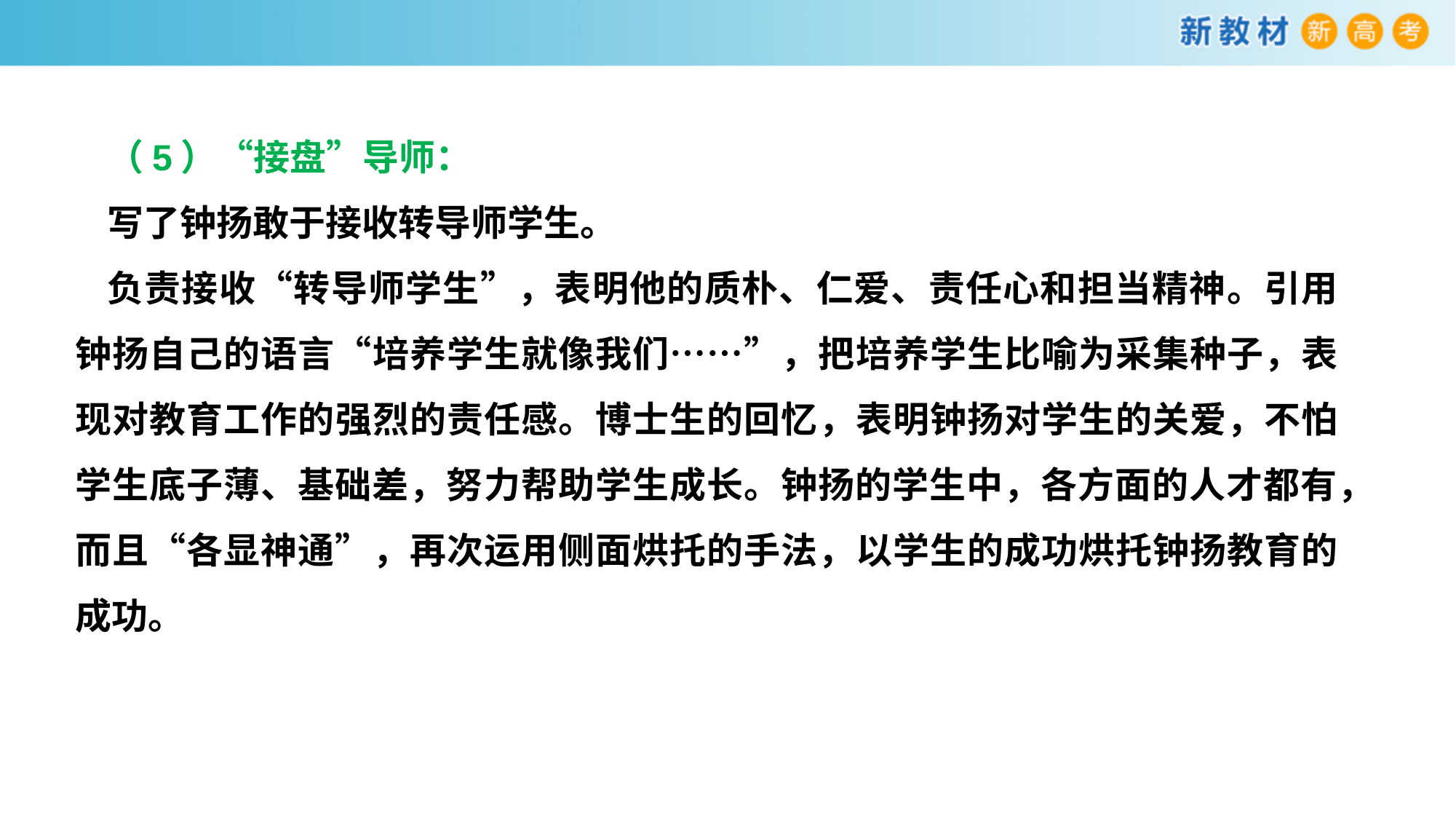

（5）“接盘”导师：
写了钟扬敢于接收转导师学生。
负责接收“转导师学生”，表明他的质朴、仁爱、责任心和担当精神。引用钟扬自己的语言“培养学生就像我们……”，把培养学生比喻为采集种子，表现对教育工作的强烈的责任感。博士生的回忆，表明钟扬对学生的关爱，不怕学生底子薄、基础差，努力帮助学生成长。钟扬的学生中，各方面的人才都有，而且“各显神通”，再次运用侧面烘托的手法，以学生的成功烘托钟扬教育的成功。